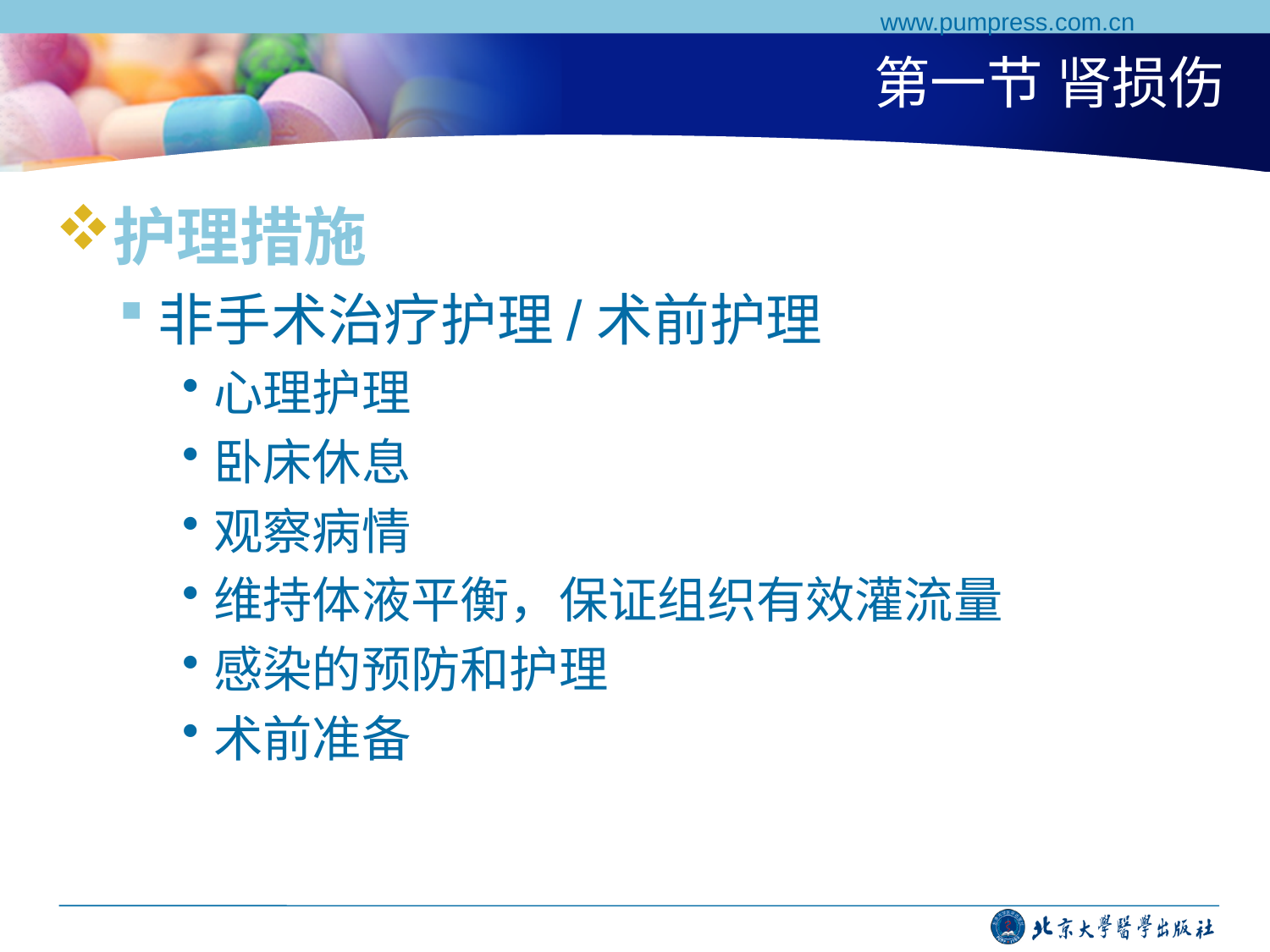

www.pumpress.com.cn
# 第一节 肾损伤
护理措施
非手术治疗护理/术前护理
心理护理
卧床休息
观察病情
维持体液平衡，保证组织有效灌流量
感染的预防和护理
术前准备